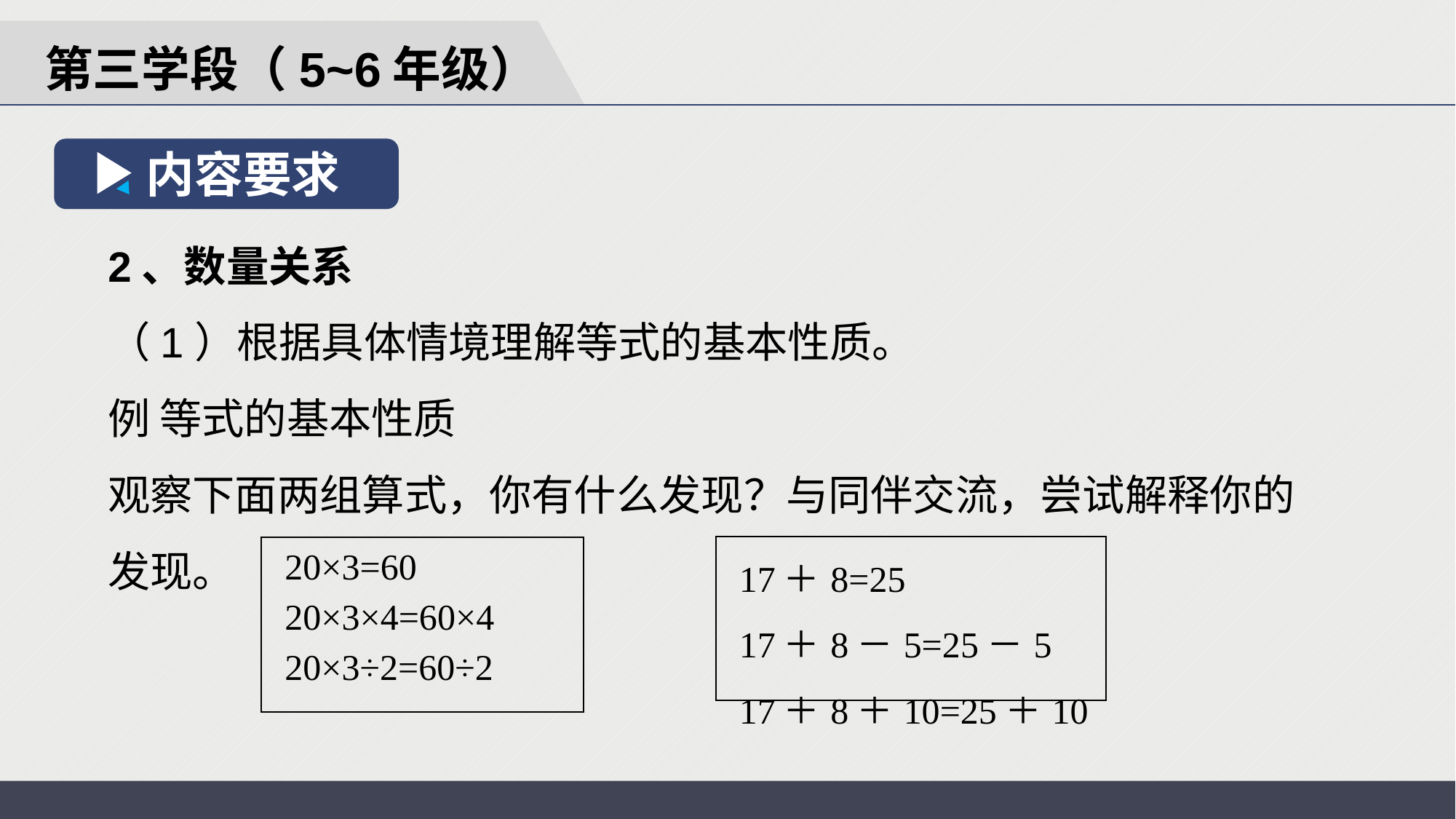

第三学段（5~6年级）
内容要求

2、数量关系
（1）根据具体情境理解等式的基本性质。
例 等式的基本性质
观察下面两组算式，你有什么发现？与同伴交流，尝试解释你的发现。
| 17＋8=25 17＋8－5=25－5 17＋8＋10=25＋10 |
| --- |
| 20×3=60 20×3×4=60×4 20×3÷2=60÷2 |
| --- |